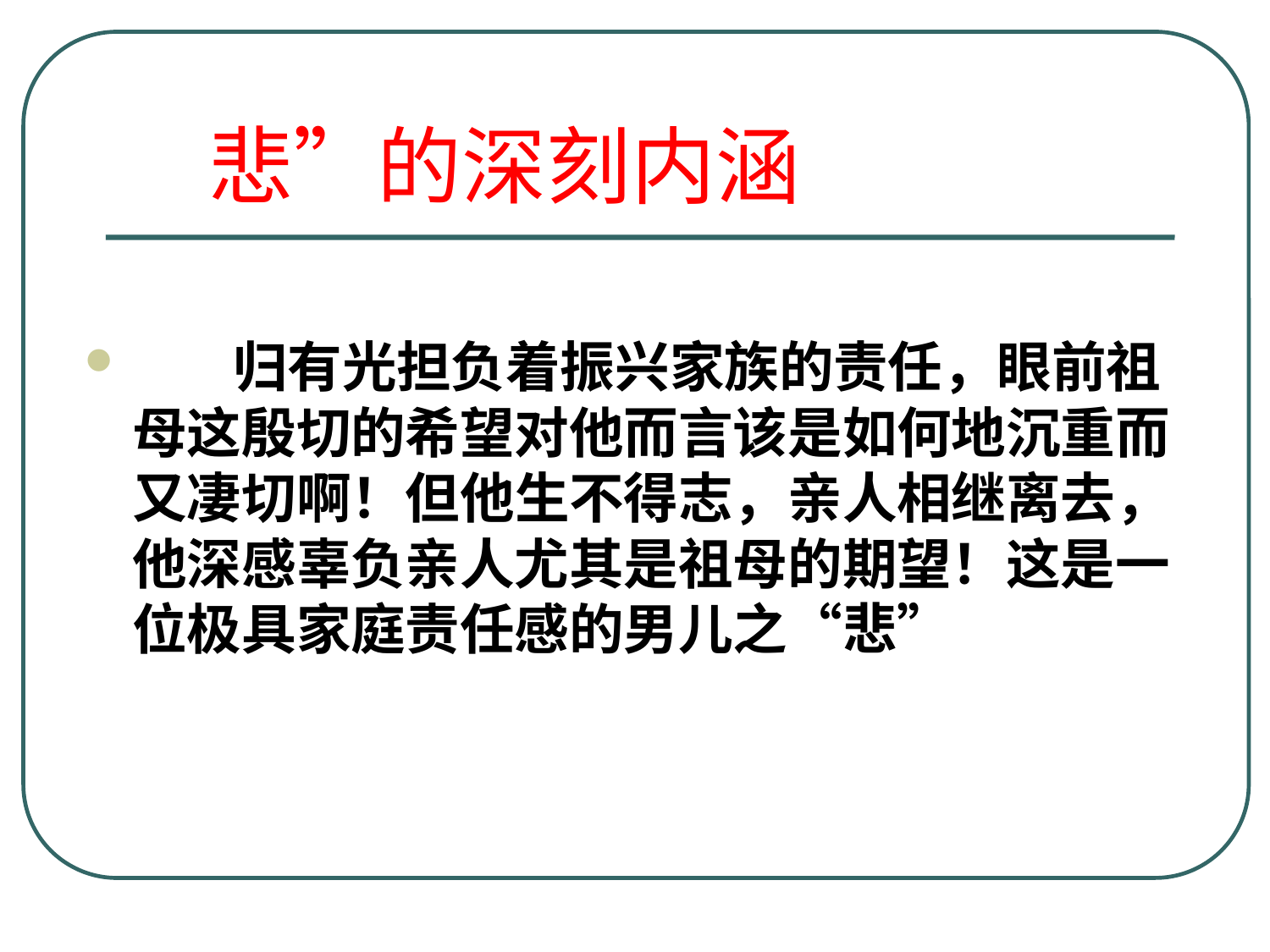

# “悲”的深刻内涵
       归有光担负着振兴家族的责任，眼前祖母这殷切的希望对他而言该是如何地沉重而又凄切啊！但他生不得志，亲人相继离去，他深感辜负亲人尤其是祖母的期望！这是一位极具家庭责任感的男儿之“悲”。